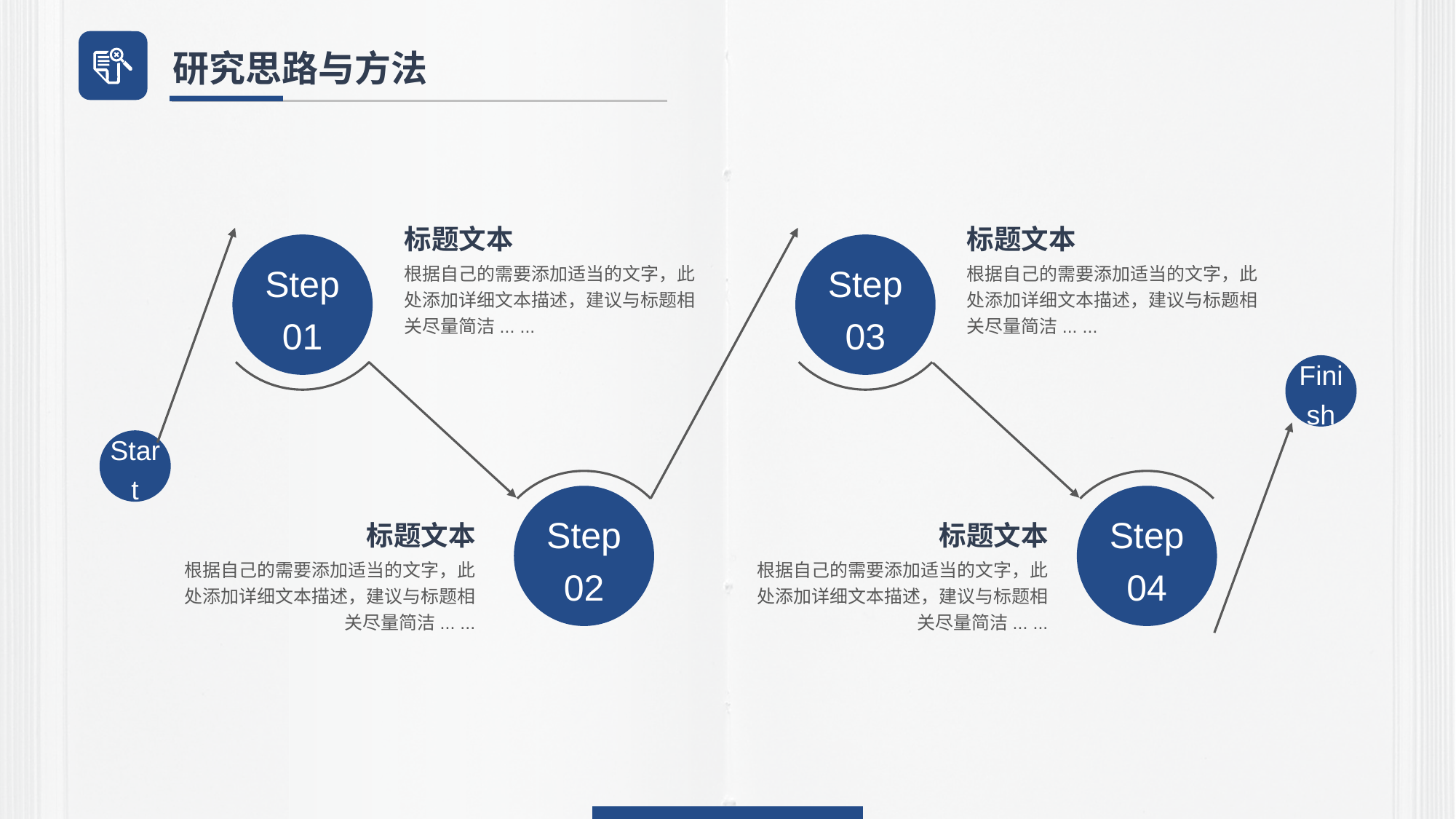

研究思路与方法

标题文本
标题文本
Step 01
Step 03
根据自己的需要添加适当的文字，此处添加详细文本描述，建议与标题相关尽量简洁... ...
根据自己的需要添加适当的文字，此处添加详细文本描述，建议与标题相关尽量简洁... ...
Finish
Start

Step 02
Step 04
标题文本
标题文本
根据自己的需要添加适当的文字，此处添加详细文本描述，建议与标题相关尽量简洁... ...
根据自己的需要添加适当的文字，此处添加详细文本描述，建议与标题相关尽量简洁... ...